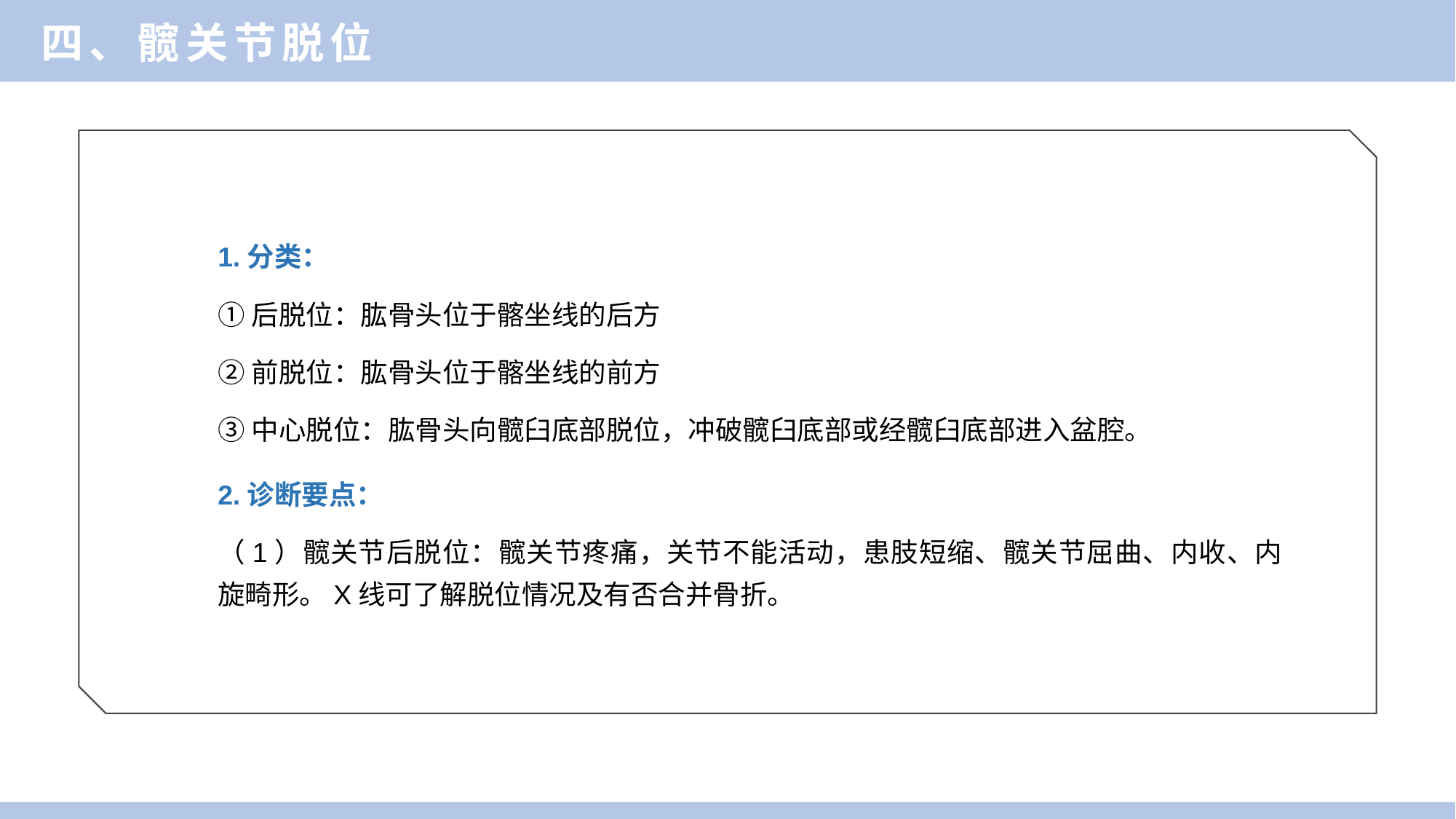

四、髋关节脱位

1.分类：
①后脱位：肱骨头位于髂坐线的后方
②前脱位：肱骨头位于髂坐线的前方
③中心脱位：肱骨头向髋臼底部脱位，冲破髋臼底部或经髋臼底部进入盆腔。
2.诊断要点：
（1）髋关节后脱位：髋关节疼痛，关节不能活动，患肢短缩、髋关节屈曲、内收、内旋畸形。X线可了解脱位情况及有否合并骨折。